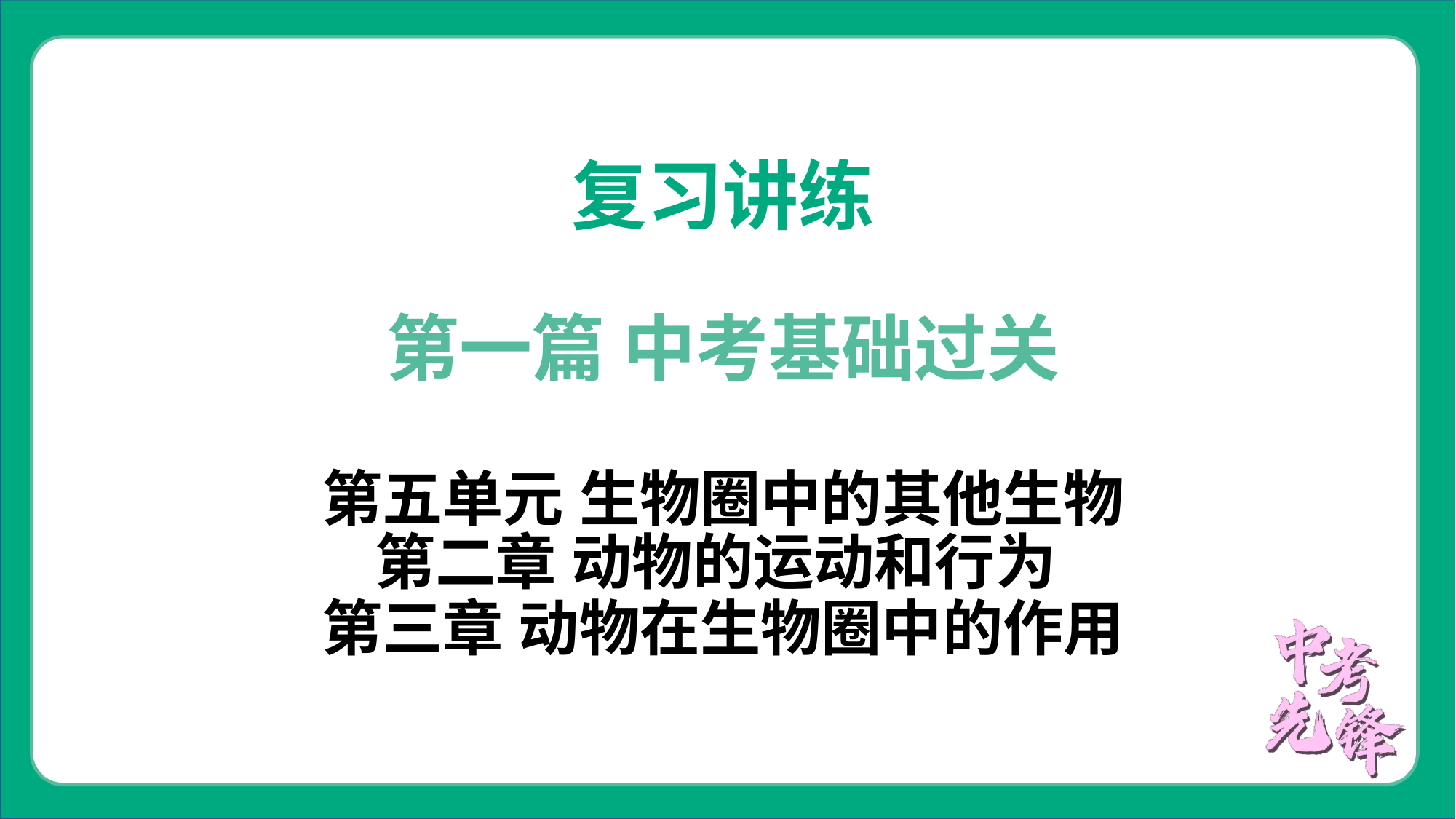

复习讲练
第一篇 中考基础过关
第五单元 生物圈中的其他生物
第二章 动物的运动和行为
第三章 动物在生物圈中的作用